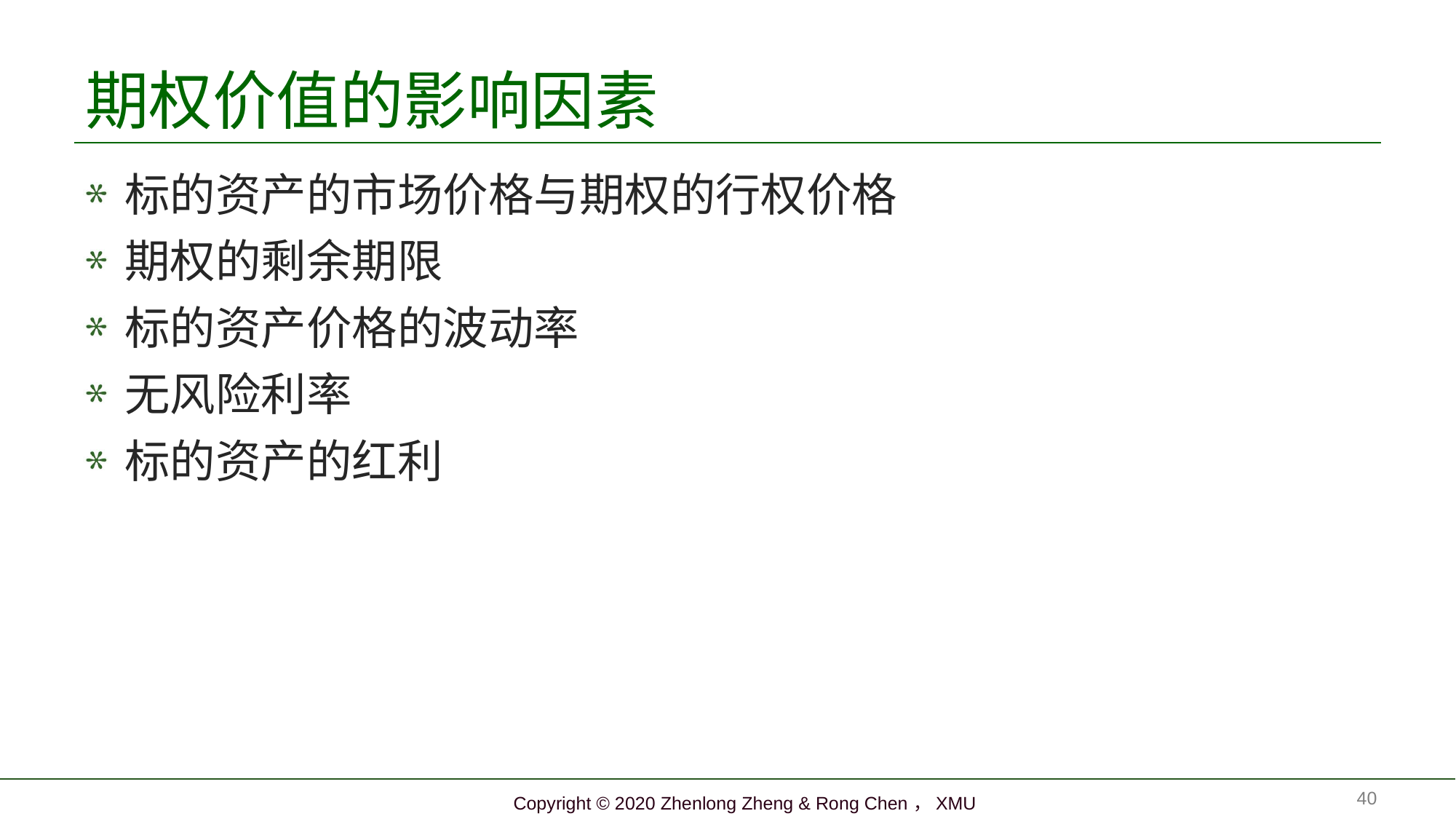

# 期权价值的影响因素
标的资产的市场价格与期权的行权价格
期权的剩余期限
标的资产价格的波动率
无风险利率
标的资产的红利
40